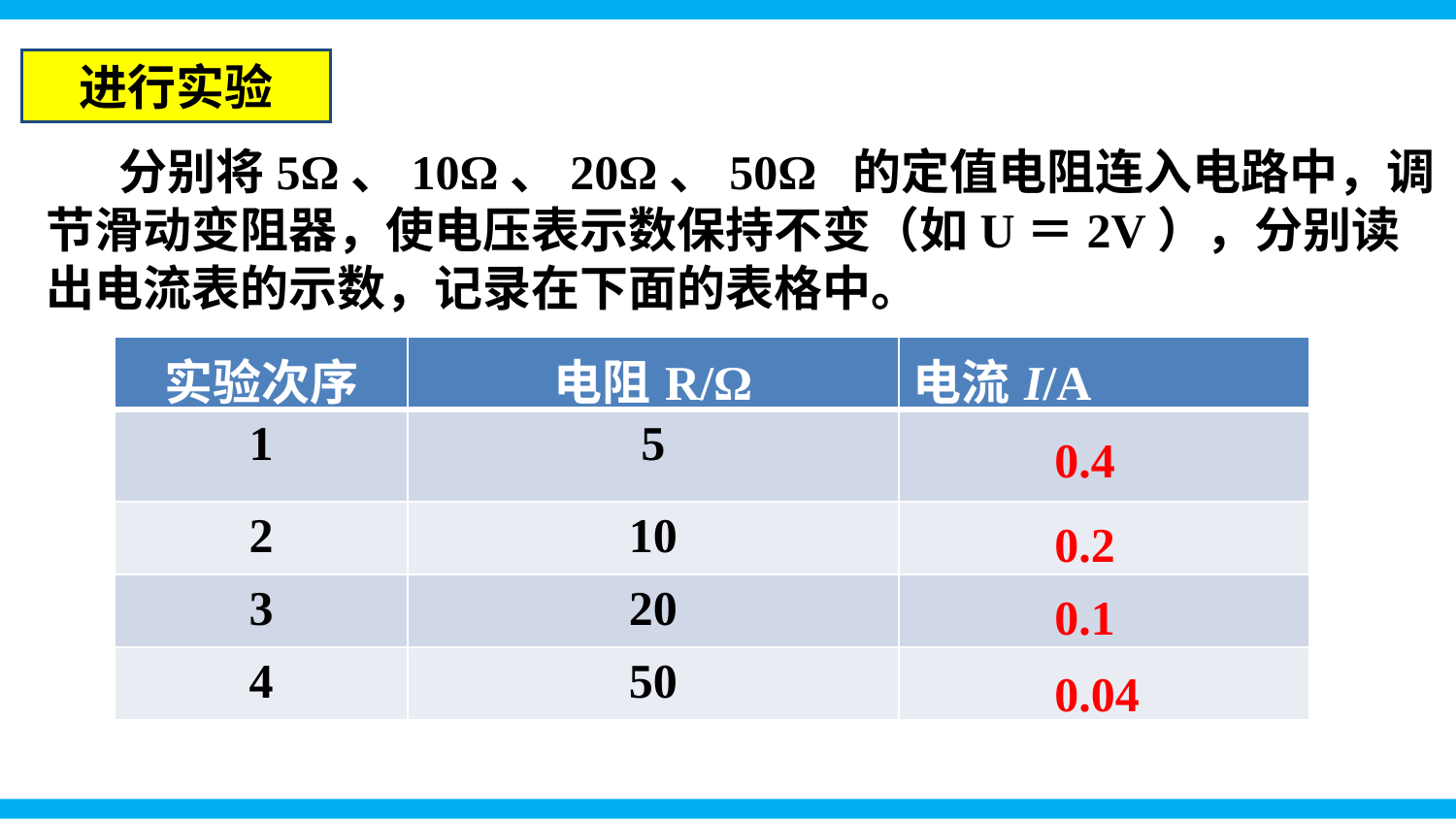

进行实验
分别将5Ω、10Ω、20Ω、50Ω  的定值电阻连入电路中，调节滑动变阻器，使电压表示数保持不变（如U＝2V），分别读出电流表的示数，记录在下面的表格中。
| 实验次序 | 电阻R/Ω | 电流I/A |
| --- | --- | --- |
| 1 | 5 |  |
| 2 | 10 |  |
| 3 | 20 |  |
| 4 | 50 |  |
0.4
0.2
0.1
0.04